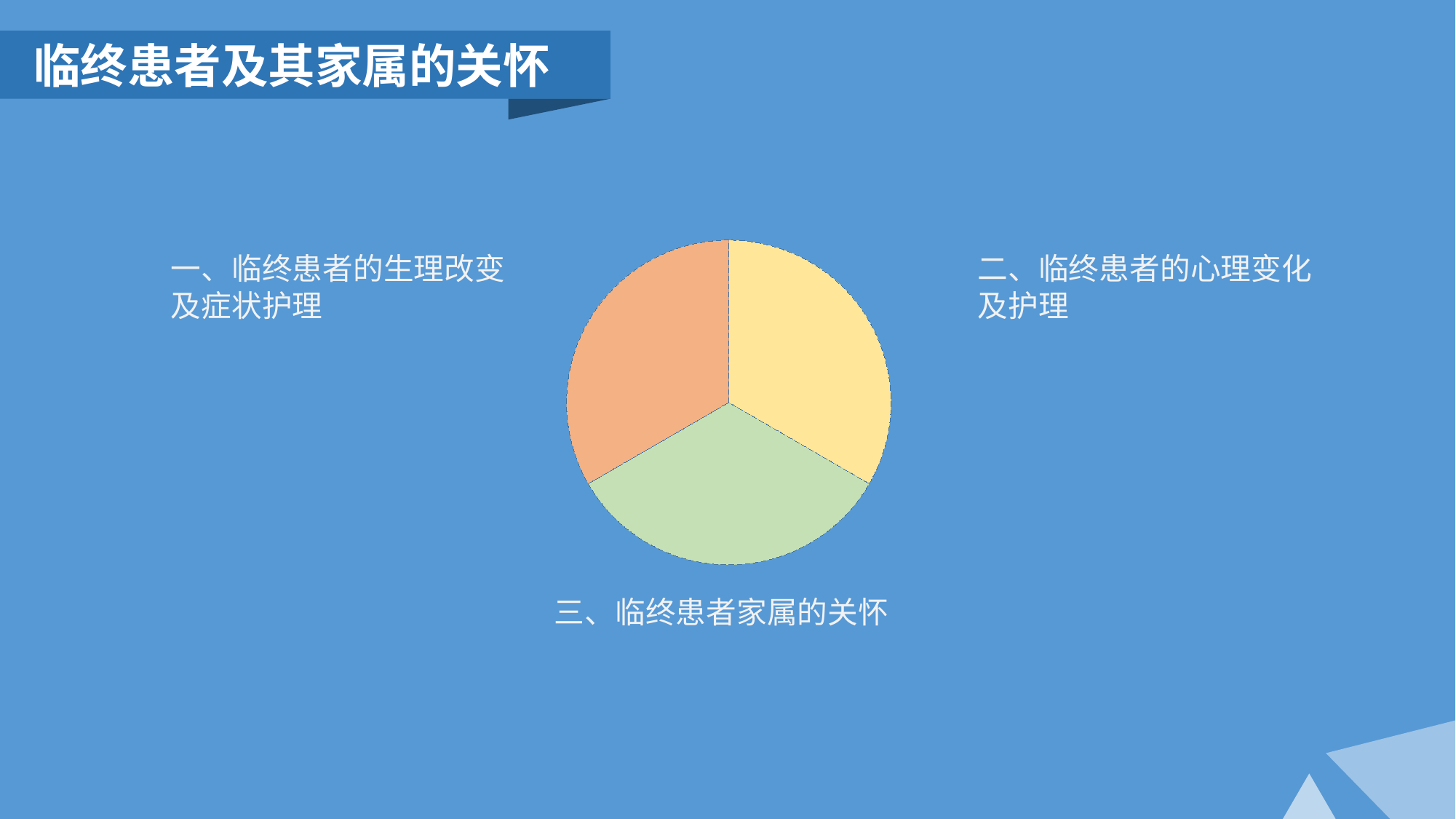

临终患者及其家属的关怀

一、临终患者的生理改变及症状护理
二、临终患者的心理变化及护理

三、临终患者家属的关怀